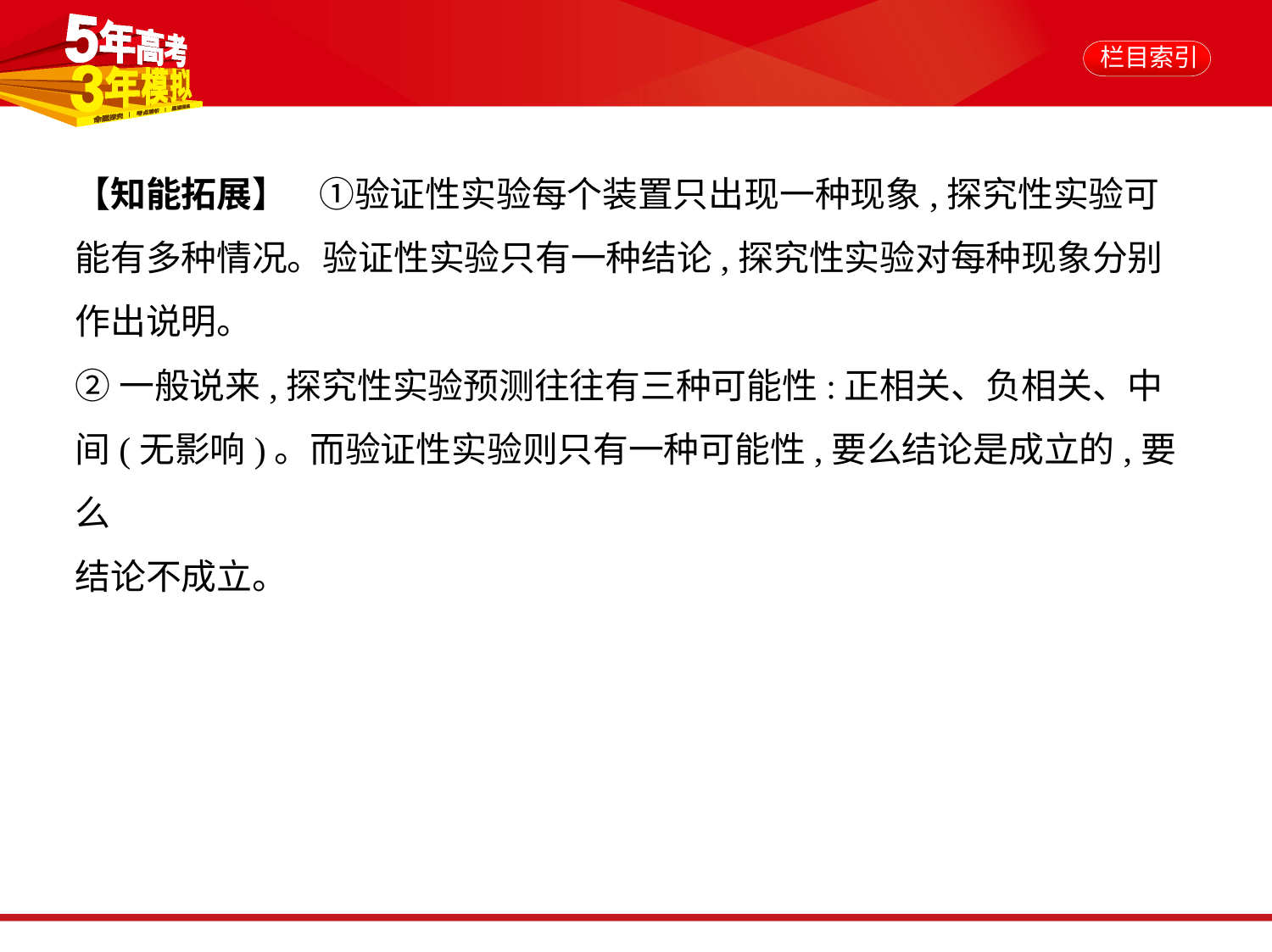

【知能拓展】    ①验证性实验每个装置只出现一种现象,探究性实验可
能有多种情况。验证性实验只有一种结论,探究性实验对每种现象分别
作出说明。
②一般说来,探究性实验预测往往有三种可能性:正相关、负相关、中
间(无影响)。而验证性实验则只有一种可能性,要么结论是成立的,要么
结论不成立。